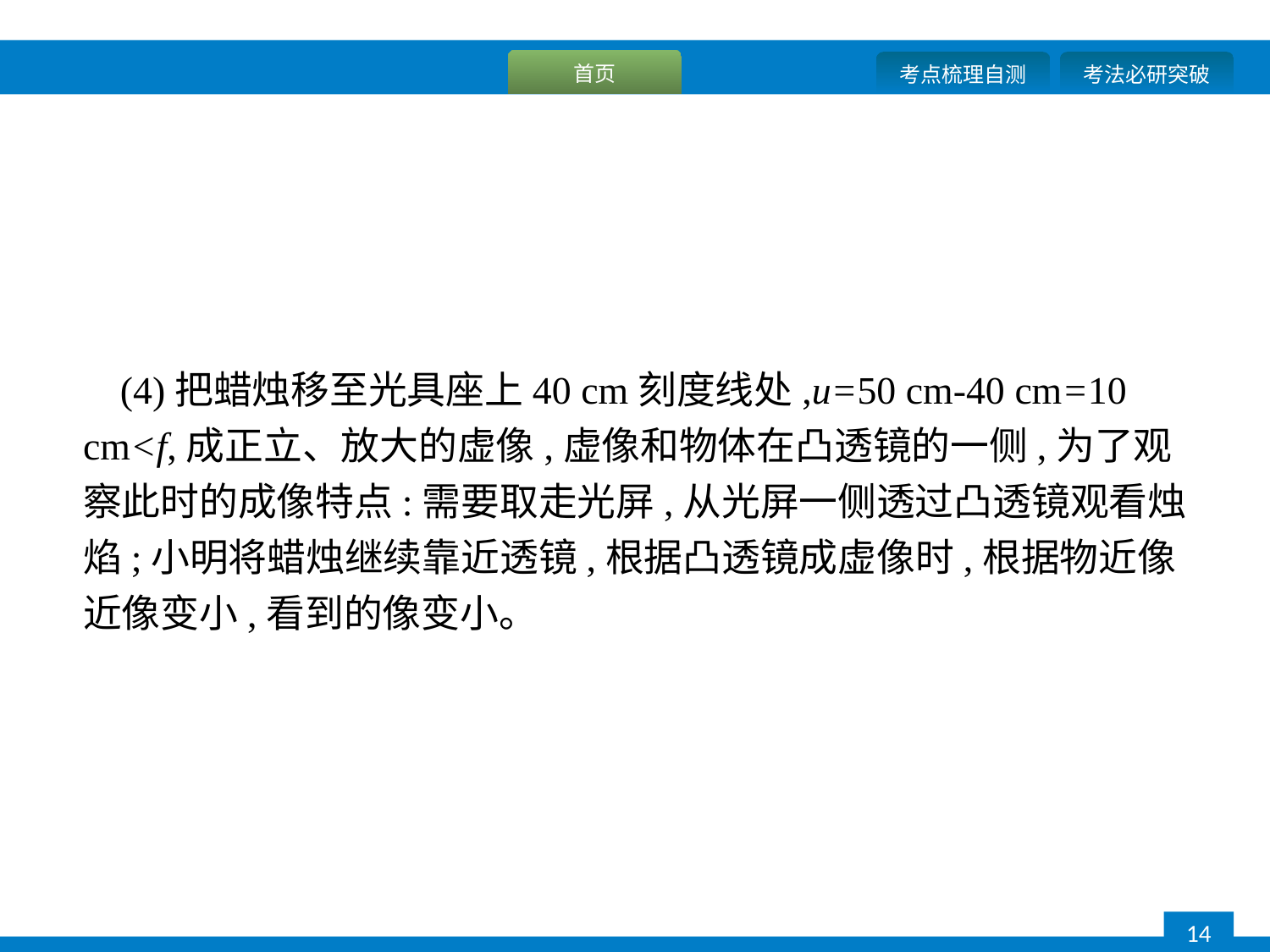

(4)把蜡烛移至光具座上40 cm刻度线处,u=50 cm-40 cm=10 cm<f,成正立、放大的虚像,虚像和物体在凸透镜的一侧,为了观察此时的成像特点:需要取走光屏,从光屏一侧透过凸透镜观看烛焰;小明将蜡烛继续靠近透镜,根据凸透镜成虚像时,根据物近像近像变小,看到的像变小。